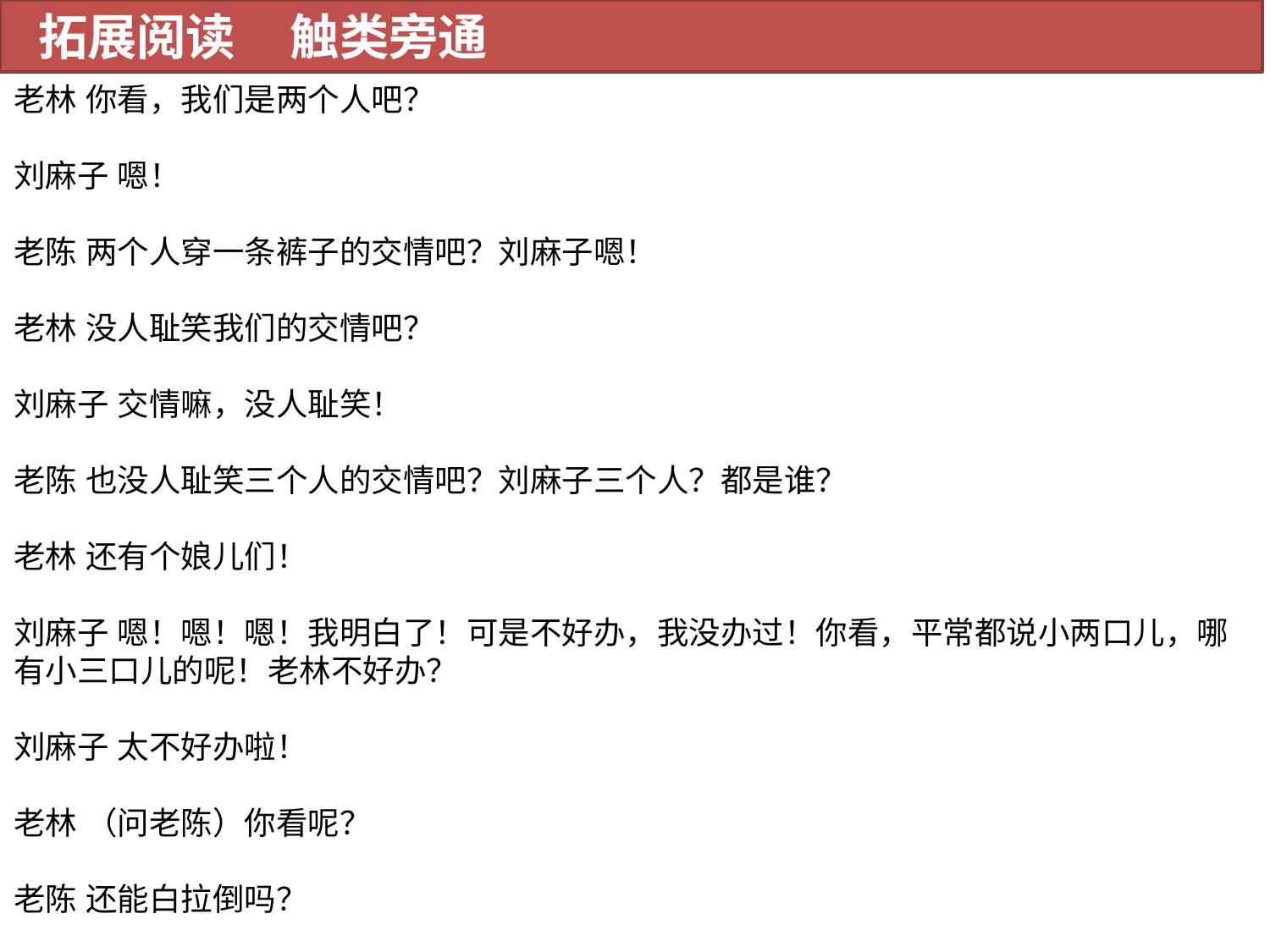

拓展阅读    触类旁通
老林 你看，我们是两个人吧？

刘麻子 嗯！

老陈 两个人穿一条裤子的交情吧？刘麻子嗯！

老林 没人耻笑我们的交情吧？

刘麻子 交情嘛，没人耻笑！

老陈 也没人耻笑三个人的交情吧？刘麻子三个人？都是谁？

老林 还有个娘儿们！

刘麻子 嗯！嗯！嗯！我明白了！可是不好办，我没办过！你看，平常都说小两口儿，哪有小三口儿的呢！老林不好办？

刘麻子 太不好办啦！

老林 （问老陈）你看呢？

老陈 还能白拉倒吗？